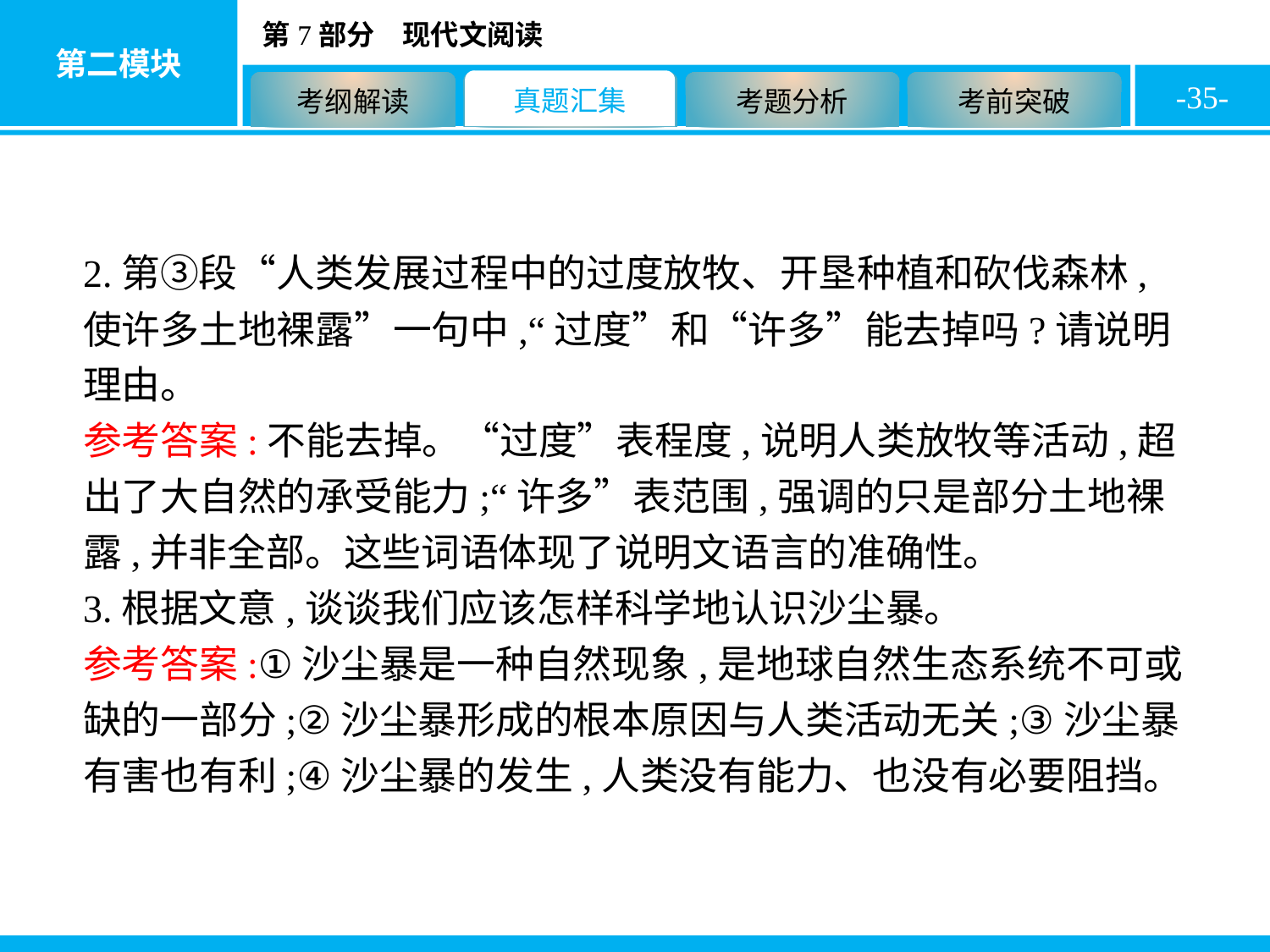

-35-
2.第③段“人类发展过程中的过度放牧、开垦种植和砍伐森林,使许多土地裸露”一句中,“过度”和“许多”能去掉吗?请说明理由。
参考答案:不能去掉。“过度”表程度,说明人类放牧等活动,超出了大自然的承受能力;“许多”表范围,强调的只是部分土地裸露,并非全部。这些词语体现了说明文语言的准确性。
3.根据文意,谈谈我们应该怎样科学地认识沙尘暴。
参考答案:①沙尘暴是一种自然现象,是地球自然生态系统不可或缺的一部分;②沙尘暴形成的根本原因与人类活动无关;③沙尘暴有害也有利;④沙尘暴的发生,人类没有能力、也没有必要阻挡。